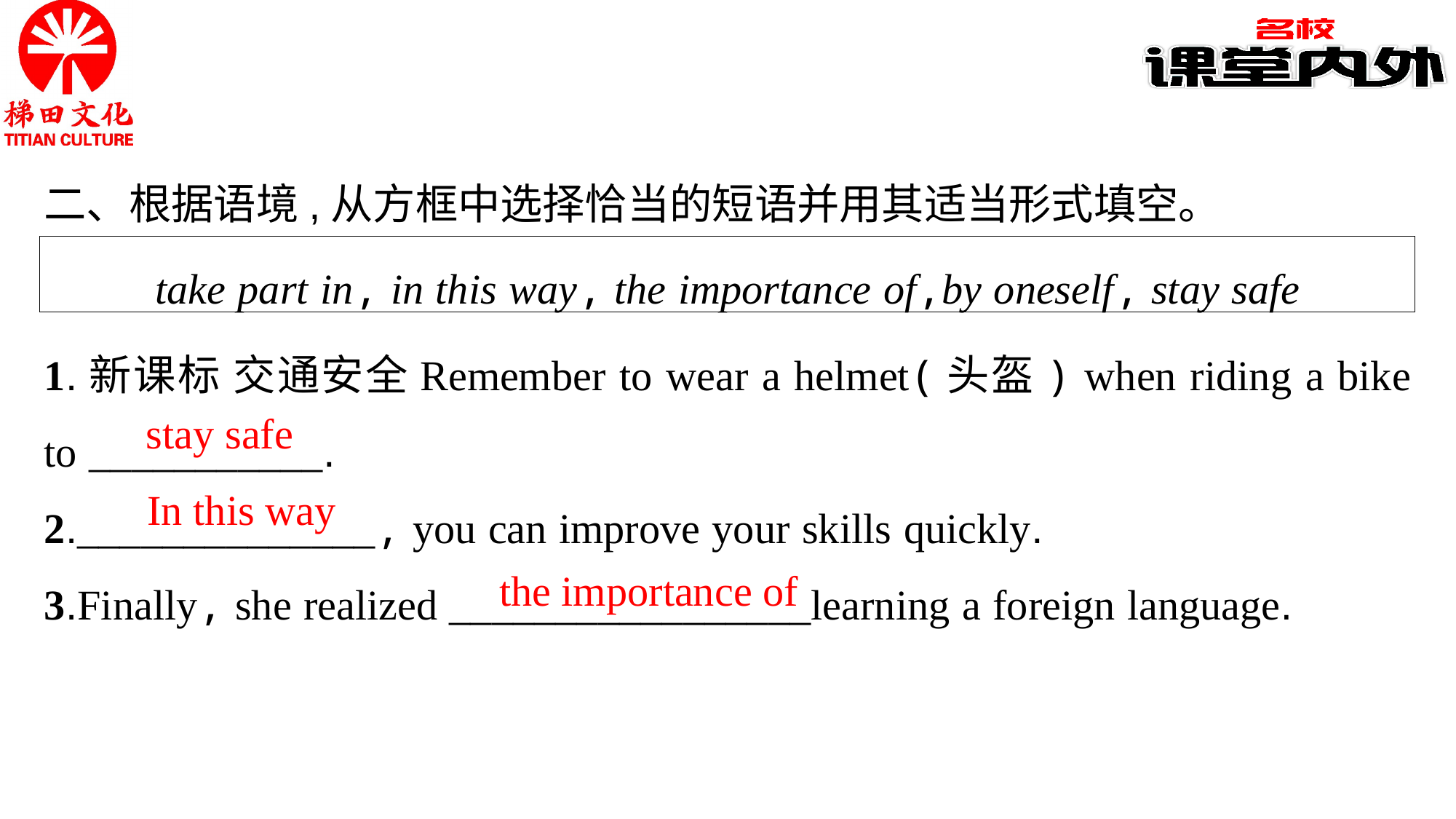

二、根据语境,从方框中选择恰当的短语并用其适当形式填空。
take part in, in this way, the importance of,by oneself, stay safe
1.新课标 交通安全Remember to wear a helmet(头盔) when riding a bike to ___________.
2.______________, you can improve your skills quickly.
3.Finally, she realized _________________learning a foreign language.
stay safe
In this way
the importance of